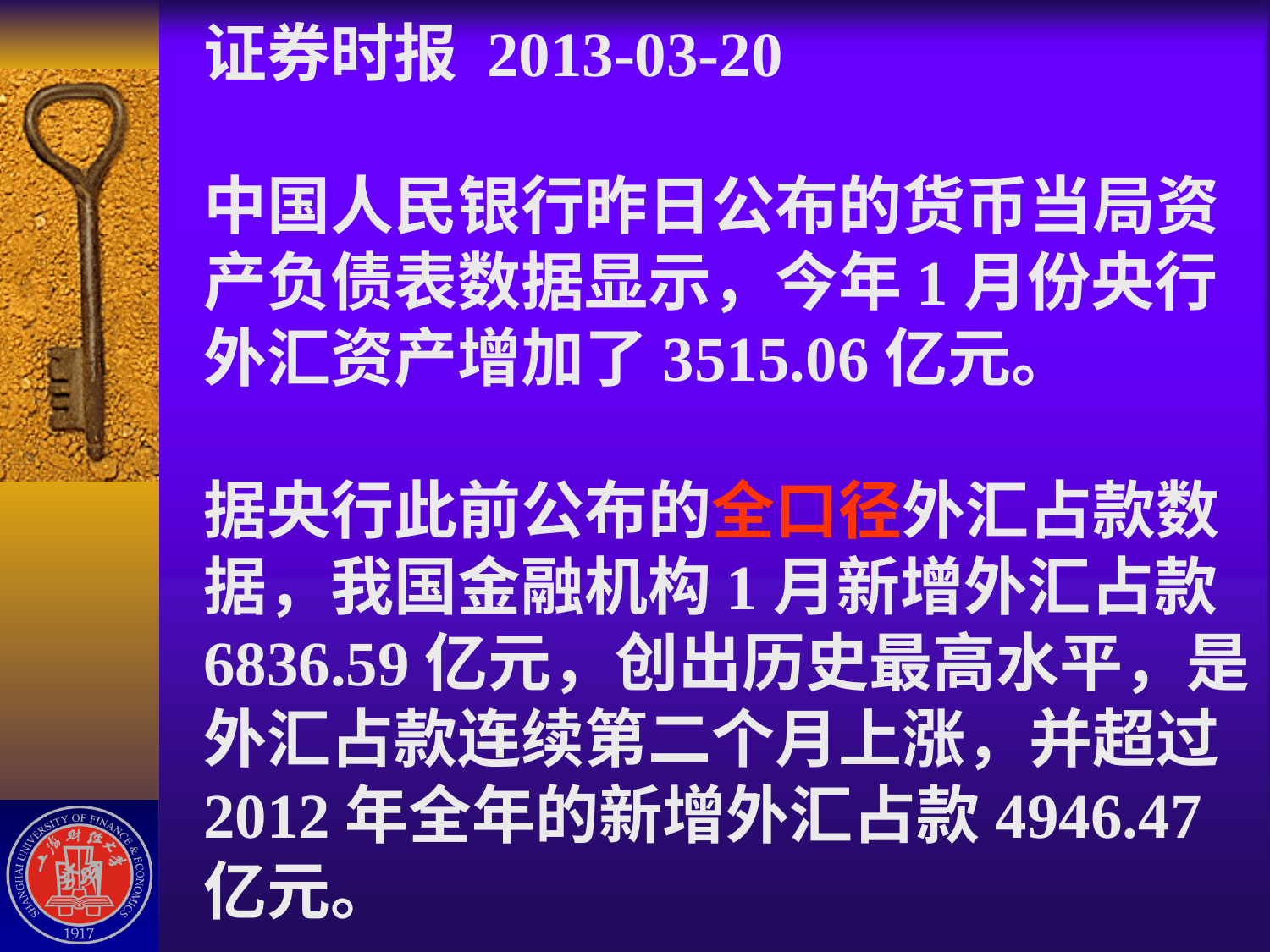

# 证券时报 2013-03-20 　　 中国人民银行昨日公布的货币当局资产负债表数据显示，今年1月份央行外汇资产增加了3515.06亿元。 　　 据央行此前公布的全口径外汇占款数据，我国金融机构1月新增外汇占款6836.59亿元，创出历史最高水平，是外汇占款连续第二个月上涨，并超过2012年全年的新增外汇占款4946.47亿元。